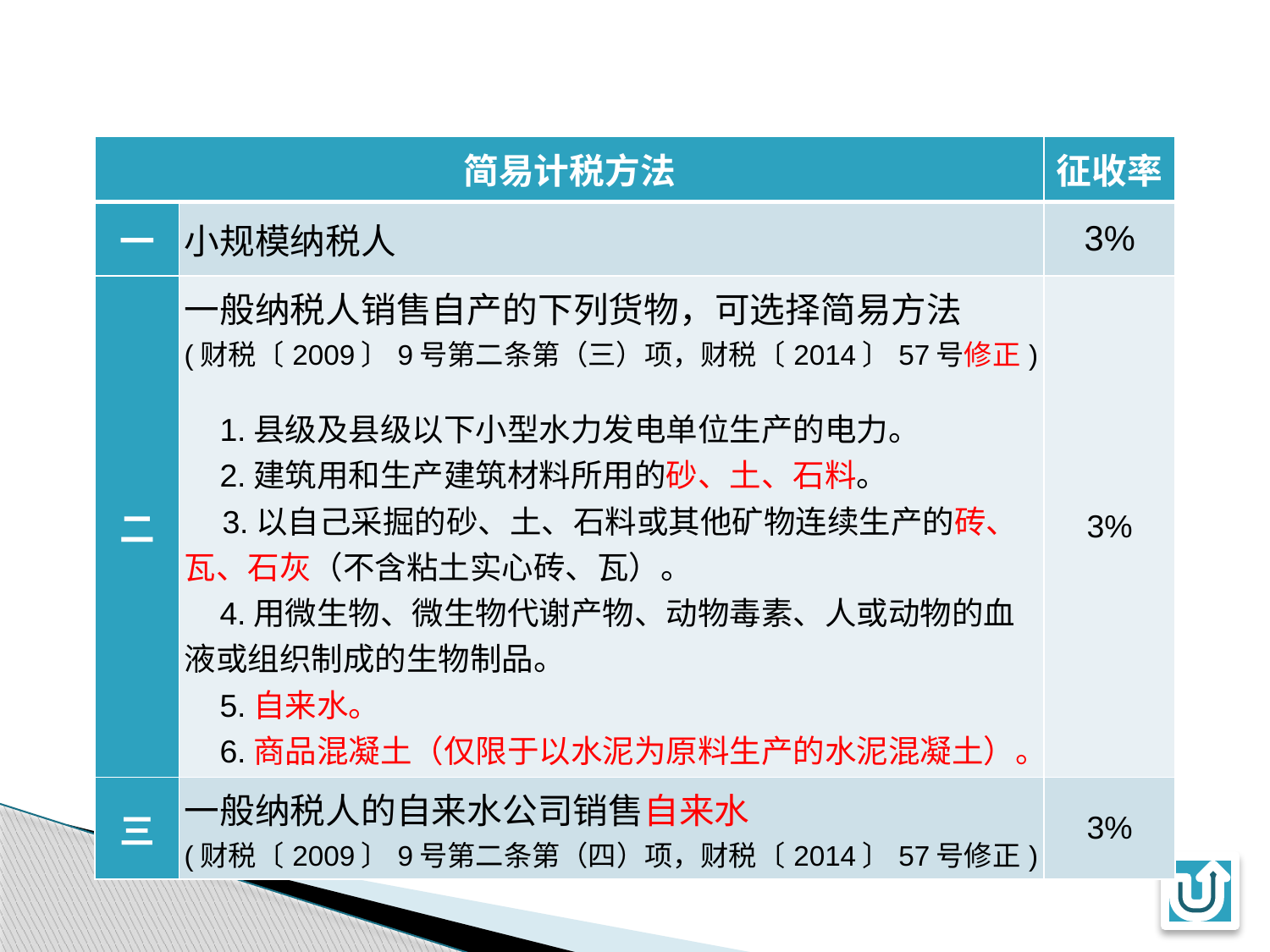

| 简易计税方法 |  | 征收率 |
| --- | --- | --- |
| 一 | 小规模纳税人 | 3% |
| 二 | 一般纳税人销售自产的下列货物，可选择简易方法 (财税〔2009〕9号第二条第（三）项，财税〔2014〕57号修正) 1.县级及县级以下小型水力发电单位生产的电力。 2.建筑用和生产建筑材料所用的砂、土、石料。 3.以自己采掘的砂、土、石料或其他矿物连续生产的砖、瓦、石灰（不含粘土实心砖、瓦）。 4.用微生物、微生物代谢产物、动物毒素、人或动物的血液或组织制成的生物制品。 5.自来水。 6.商品混凝土（仅限于以水泥为原料生产的水泥混凝土）。 | 3% |
| 三 | 一般纳税人的自来水公司销售自来水 (财税〔2009〕9号第二条第（四）项，财税〔2014〕57号修正) | 3% |